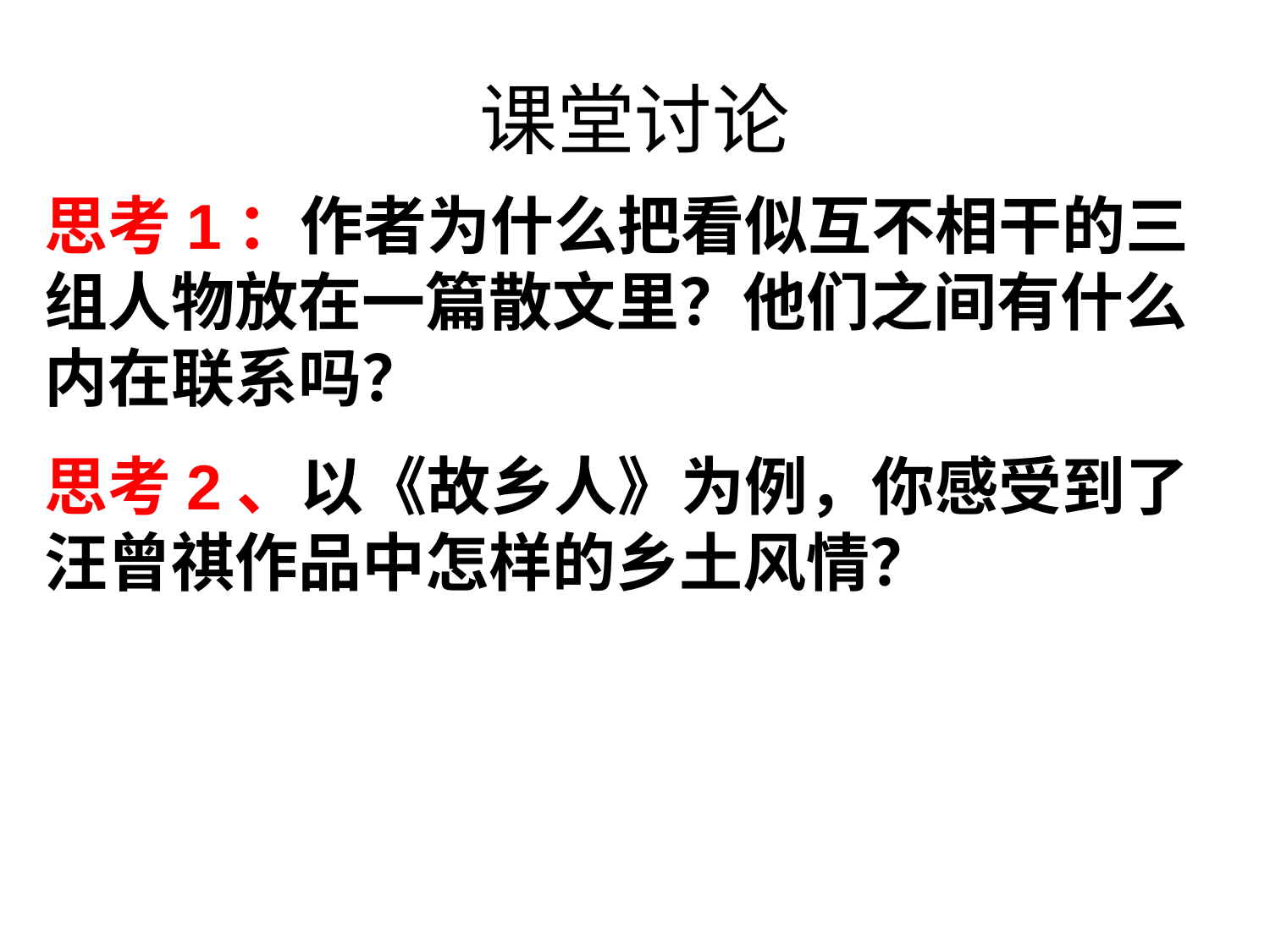

# 课堂讨论
思考1：作者为什么把看似互不相干的三组人物放在一篇散文里？他们之间有什么内在联系吗？
思考2、以《故乡人》为例，你感受到了汪曾祺作品中怎样的乡土风情？